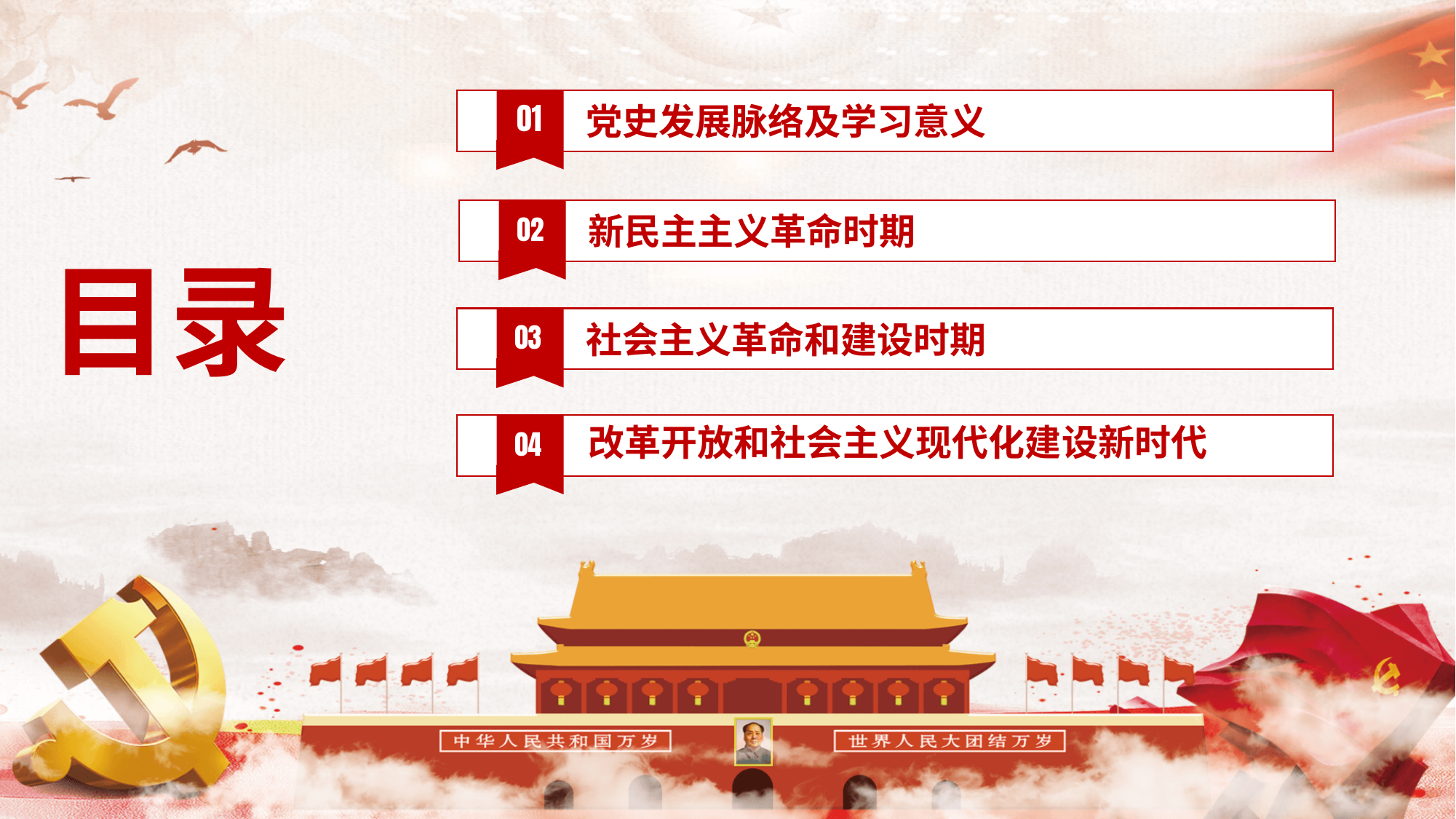

党史发展脉络及学习意义

   01

   02

新民主主义革命时期
目录

   03

社会主义革命和建设时期
改革开放和社会主义现代化建设新时代

   04